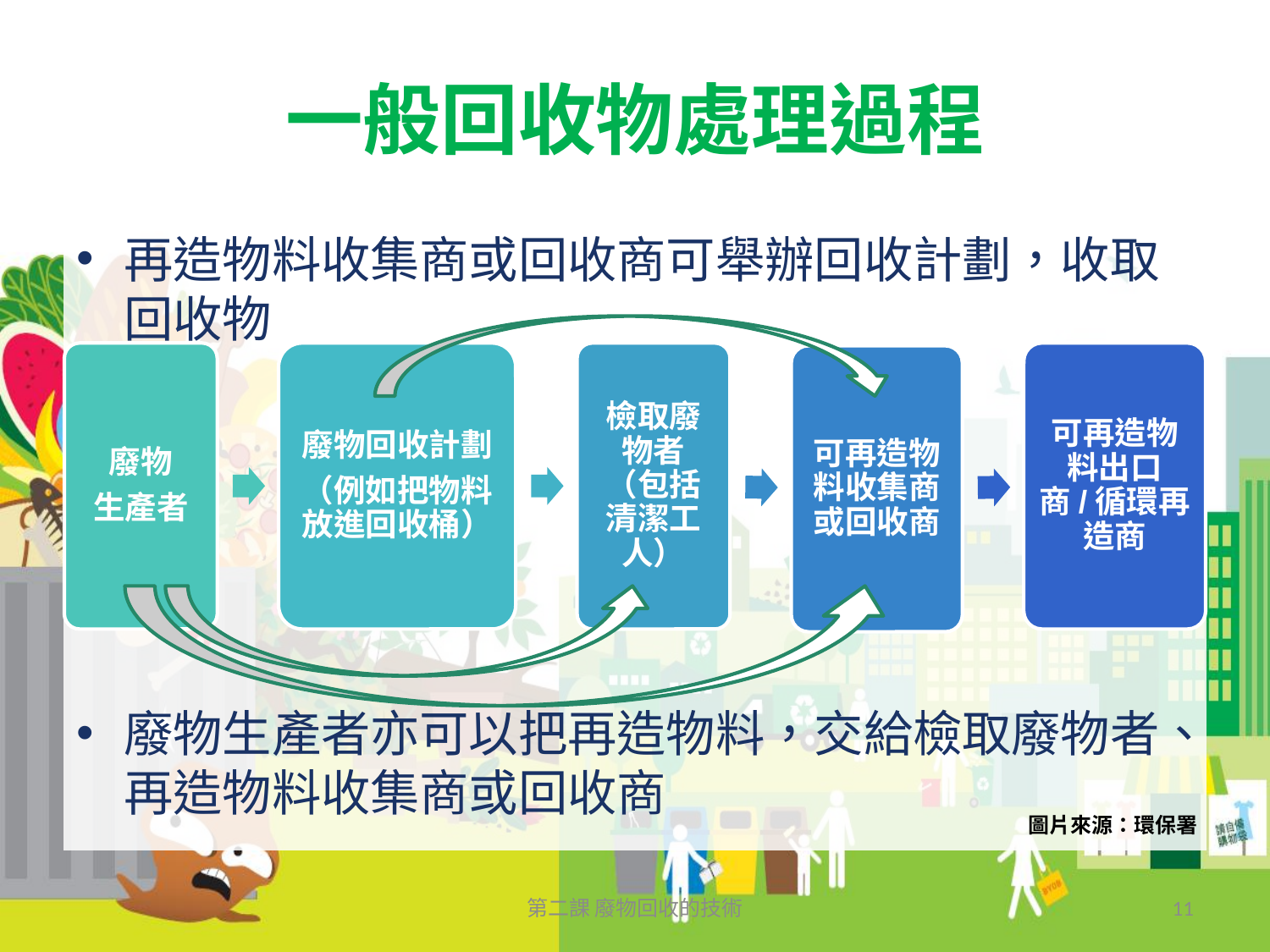

# 一般回收物處理過程
廢物
生產者

廢物回收計劃
（例如把物料放進回收桶）

檢取廢物者（包括清潔工人）

可再造物料收集商或回收商

可再造物料出口商/循環再造商
再造物料收集商或回收商可舉辦回收計劃，收取回收物

廢物生產者亦可以把再造物料，交給檢取廢物者、再造物料收集商或回收商

圖片來源：環保署
第二課 廢物回收的技術
11